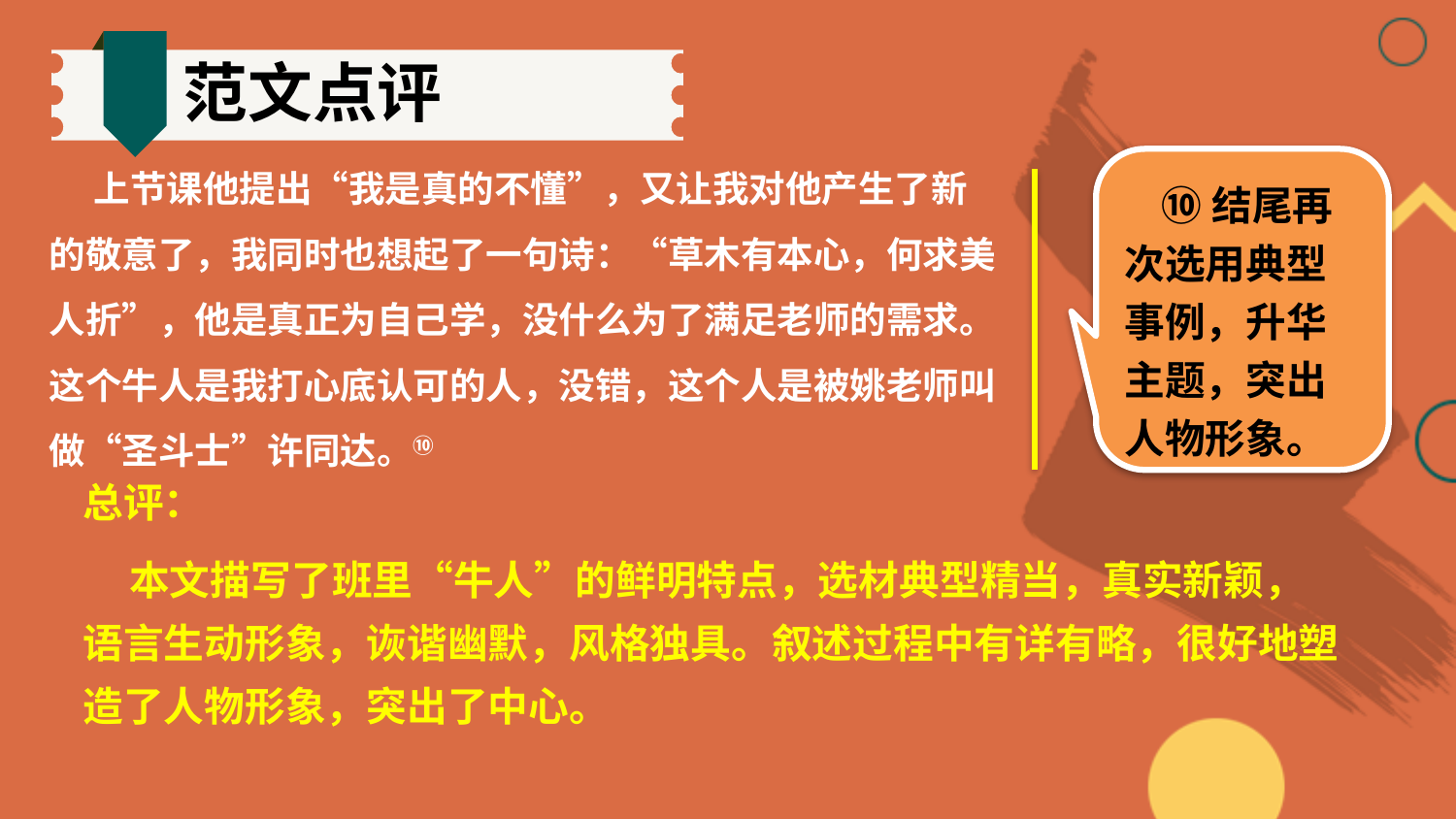

范文点评
    上节课他提出“我是真的不懂”，又让我对他产生了新的敬意了，我同时也想起了一句诗：“草木有本心，何求美人折”，他是真正为自己学，没什么为了满足老师的需求。这个牛人是我打心底认可的人，没错，这个人是被姚老师叫做“圣斗士”许同达。⑩
    ⑩结尾再次选用典型事例，升华主题，突出人物形象。
总评：
    本文描写了班里“牛人”的鲜明特点，选材典型精当，真实新颖，语言生动形象，诙谐幽默，风格独具。叙述过程中有详有略，很好地塑造了人物形象，突出了中心。